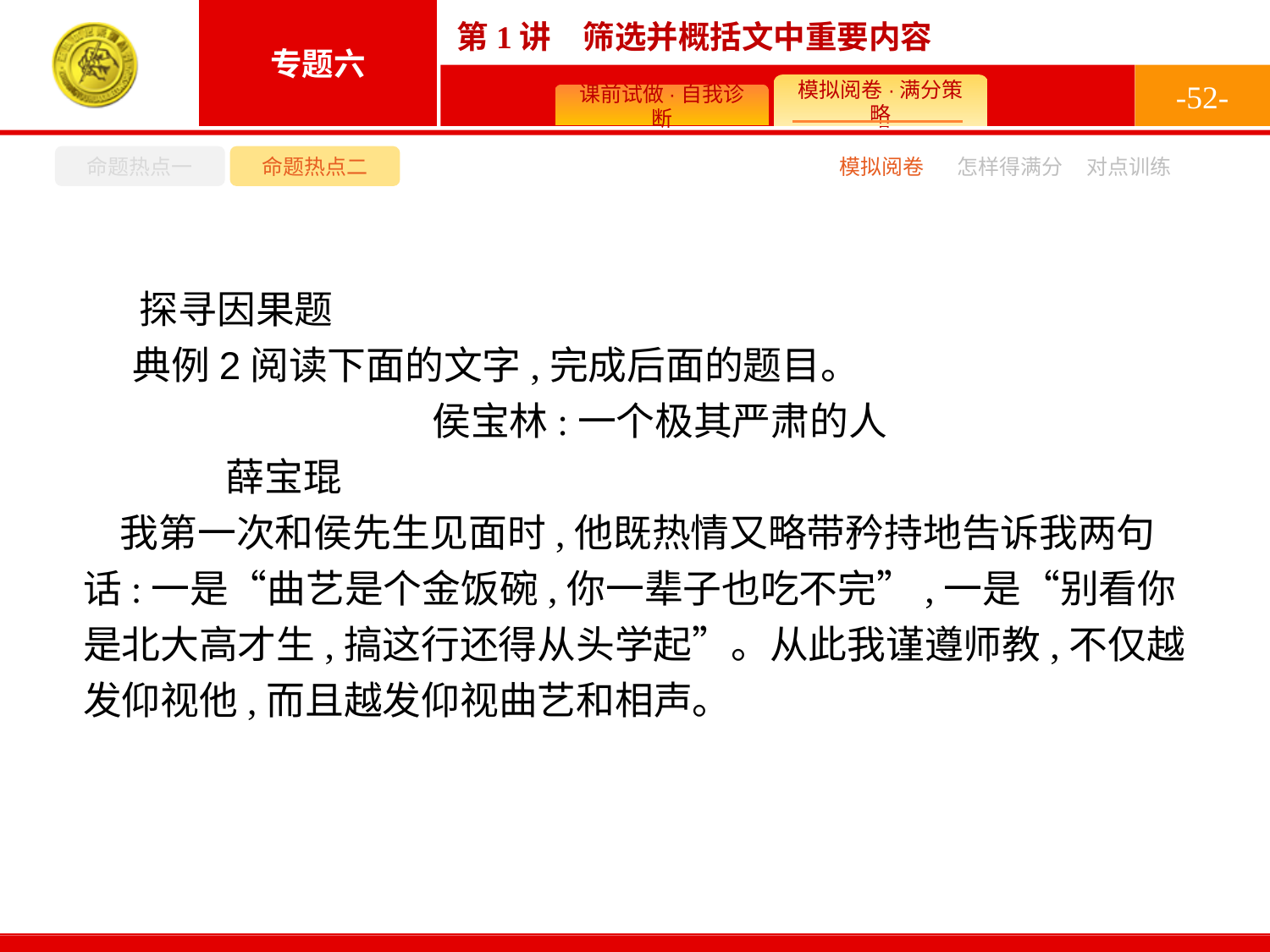

-52-
命题热点一
命题热点二
怎样得满分
模拟阅卷
对点训练
探寻因果题
典例2阅读下面的文字,完成后面的题目。
侯宝林:一个极其严肃的人
	薛宝琨
我第一次和侯先生见面时,他既热情又略带矜持地告诉我两句话:一是“曲艺是个金饭碗,你一辈子也吃不完”,一是“别看你是北大高才生,搞这行还得从头学起”。从此我谨遵师教,不仅越发仰视他,而且越发仰视曲艺和相声。